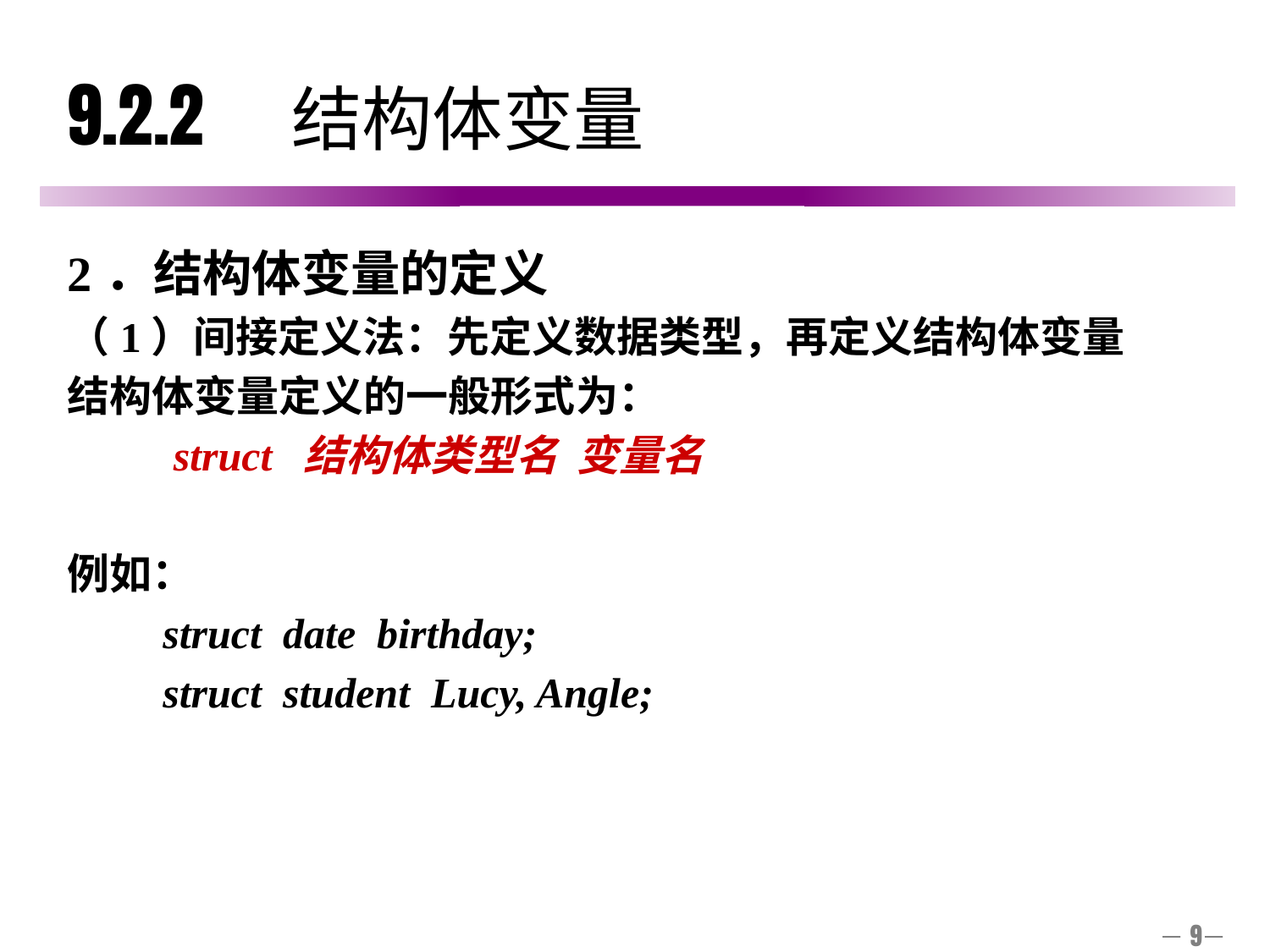

# 9.2.2　结构体变量
2．结构体变量的定义
（1）间接定义法：先定义数据类型，再定义结构体变量
结构体变量定义的一般形式为：
          struct  结构体类型名  变量名

例如：
         struct  date  birthday;
         struct  student  Lucy, Angle;
－9－